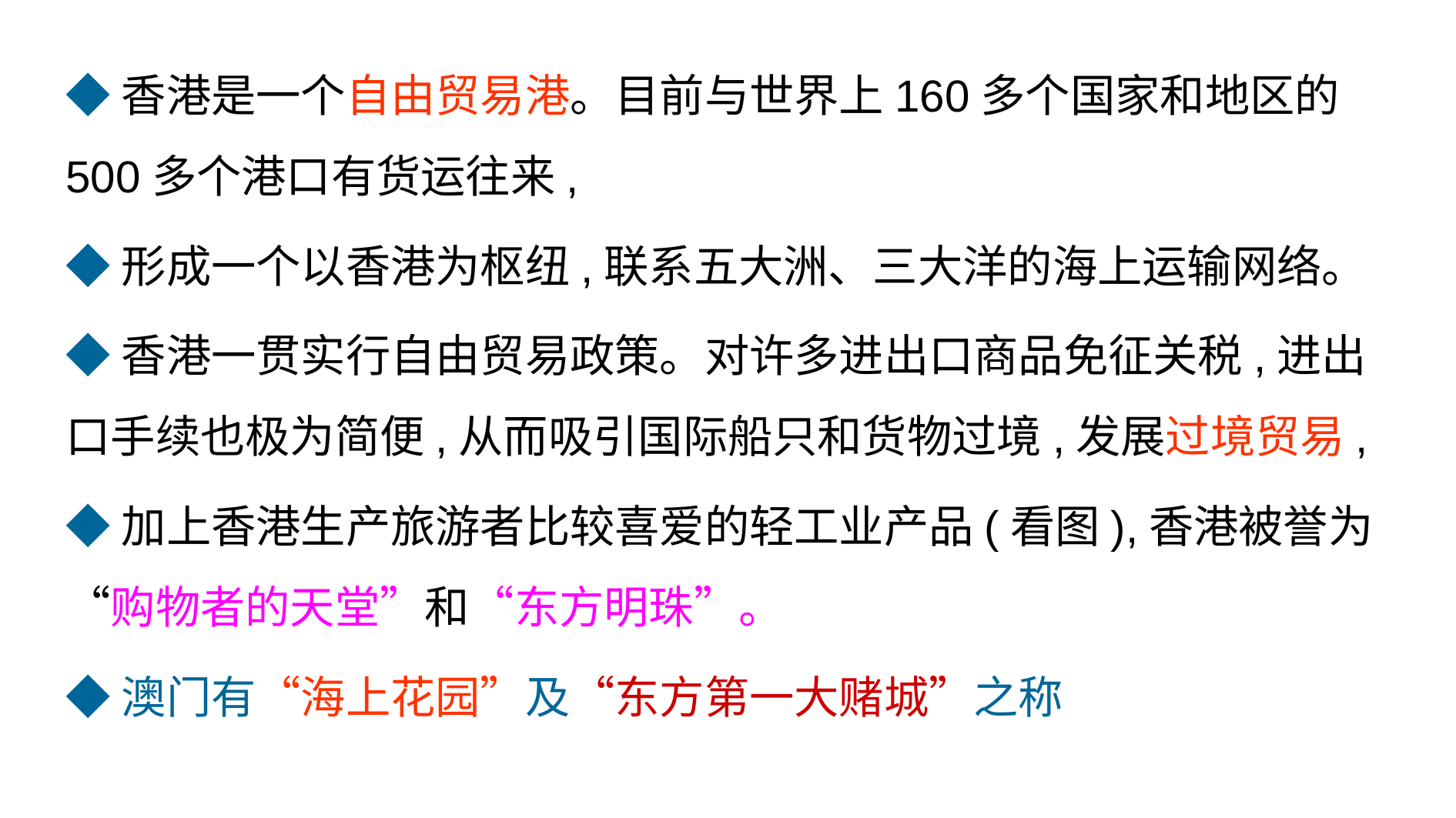

◆香港是一个自由贸易港。目前与世界上160多个国家和地区的500多个港口有货运往来,
◆形成一个以香港为枢纽,联系五大洲、三大洋的海上运输网络。
◆香港一贯实行自由贸易政策。对许多进出口商品免征关税,进出口手续也极为简便,从而吸引国际船只和货物过境,发展过境贸易,
◆加上香港生产旅游者比较喜爱的轻工业产品(看图),香港被誉为“购物者的天堂”和“东方明珠”。
◆澳门有“海上花园”及“东方第一大赌城”之称